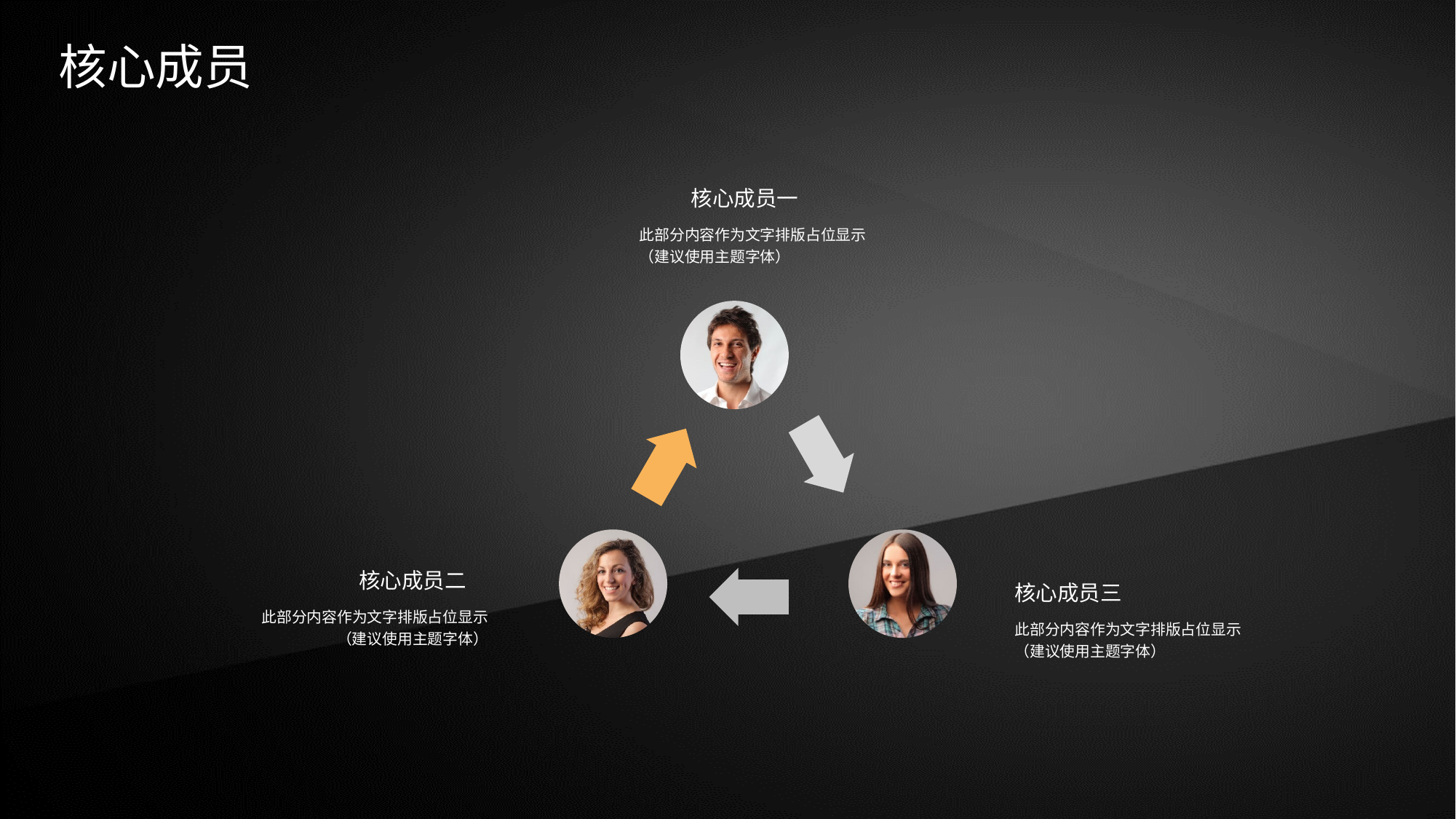

核心成员
核心成员一
此部分内容作为文字排版占位显示 （建议使用主题字体）

核心成员二

核心成员三
此部分内容作为文字排版占位显示 （建议使用主题字体）
此部分内容作为文字排版占位显示 （建议使用主题字体）